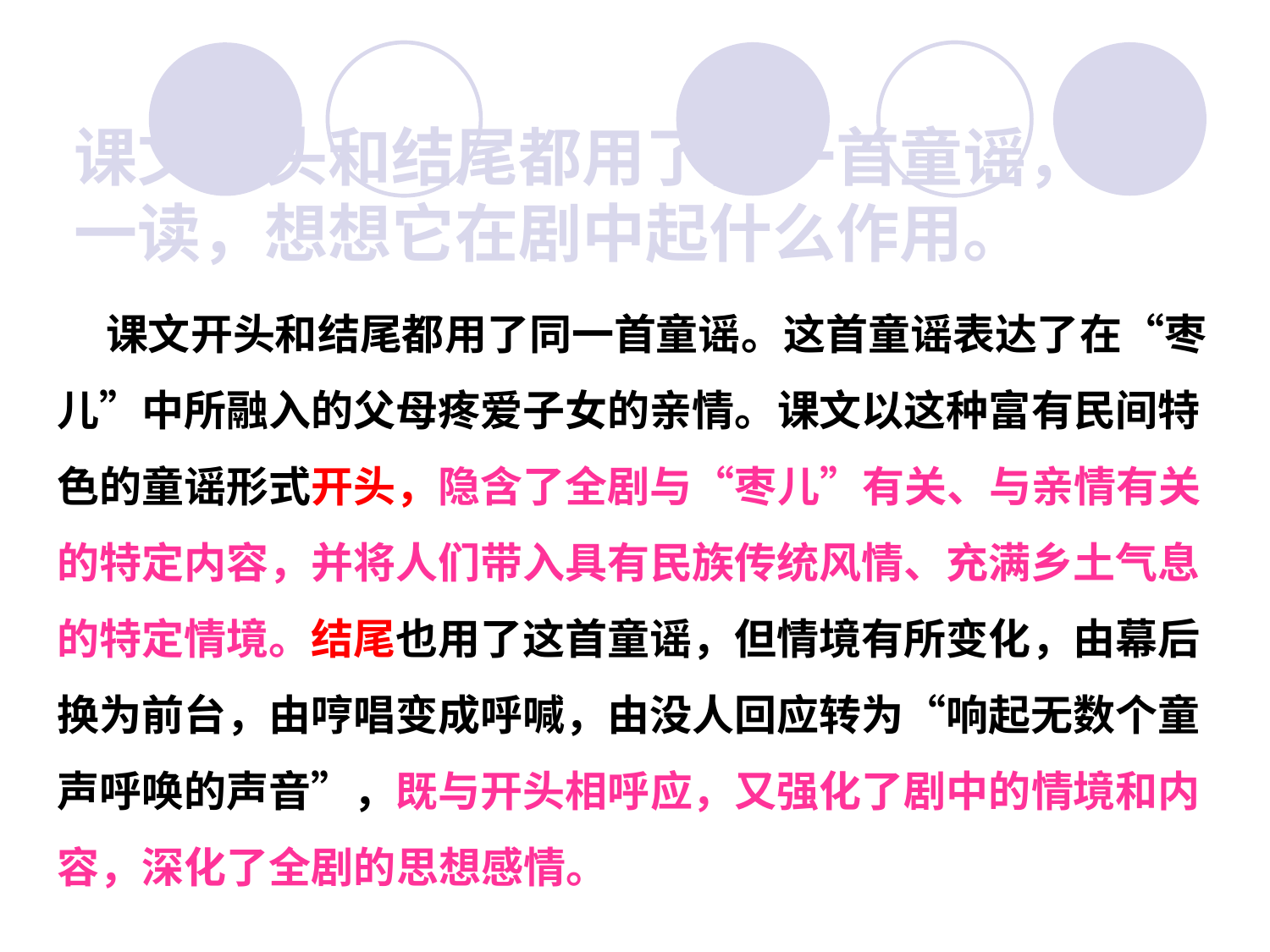

课文开头和结尾都用了同一首童谣，读一读，想想它在剧中起什么作用。
    课文开头和结尾都用了同一首童谣。这首童谣表达了在“枣儿”中所融入的父母疼爱子女的亲情。课文以这种富有民间特色的童谣形式开头，隐含了全剧与“枣儿”有关、与亲情有关的特定内容，并将人们带入具有民族传统风情、充满乡土气息的特定情境。结尾也用了这首童谣，但情境有所变化，由幕后换为前台，由哼唱变成呼喊，由没人回应转为“响起无数个童声呼唤的声音”，既与开头相呼应，又强化了剧中的情境和内容，深化了全剧的思想感情。